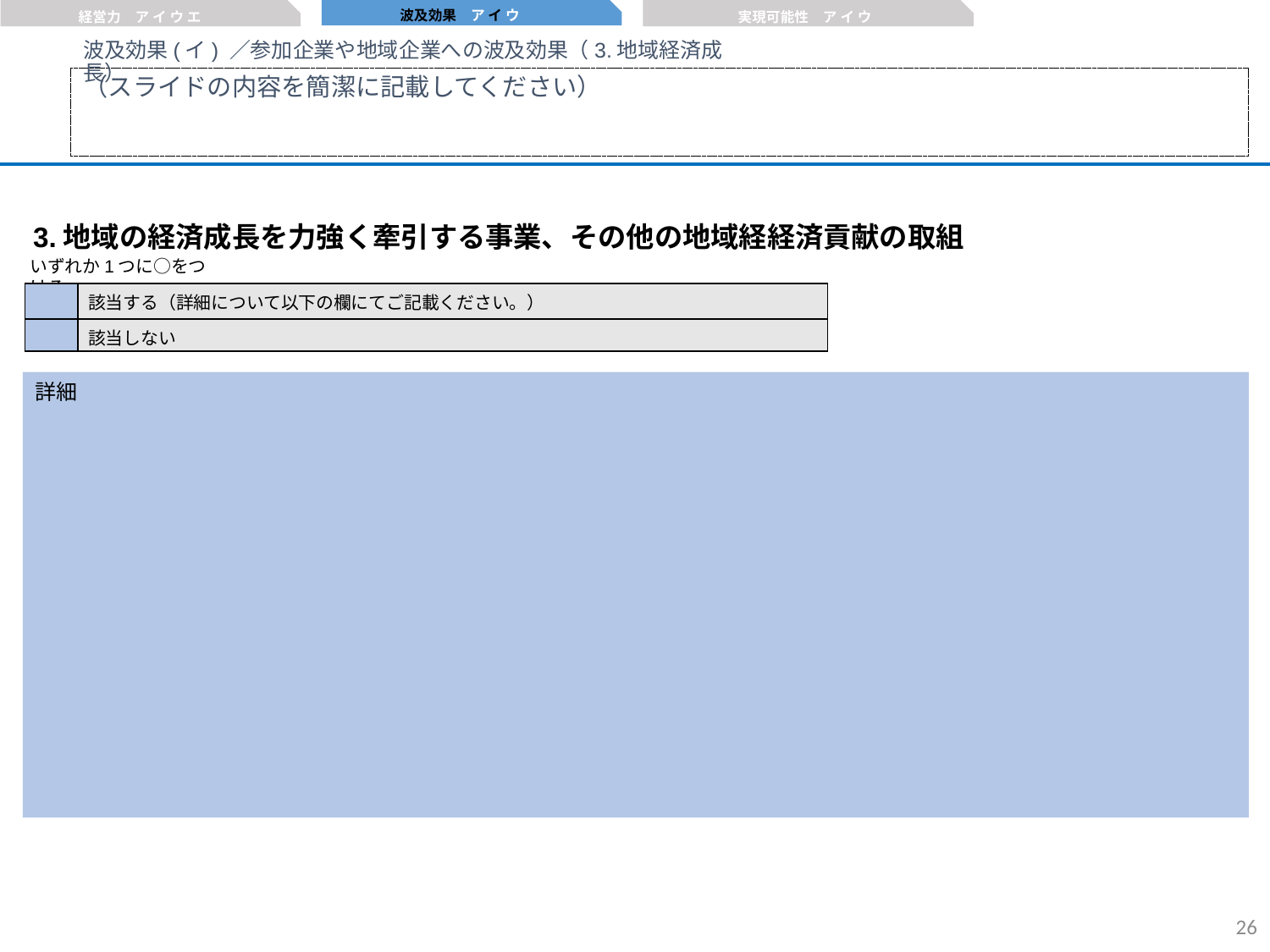

波及効果　ア イ ウ
経営力　ア イ ウ エ
実現可能性　ア イ ウ
波及効果(イ) ／参加企業や地域企業への波及効果（3.地域経済成長）
（スライドの内容を簡潔に記載してください）
3.地域の経済成長を力強く牽引する事業、その他の地域経経済貢献の取組
いずれか1つに○をつける。
|  | 該当する（詳細について以下の欄にてご記載ください。） |
| --- | --- |
|  | 該当しない |
詳細
26